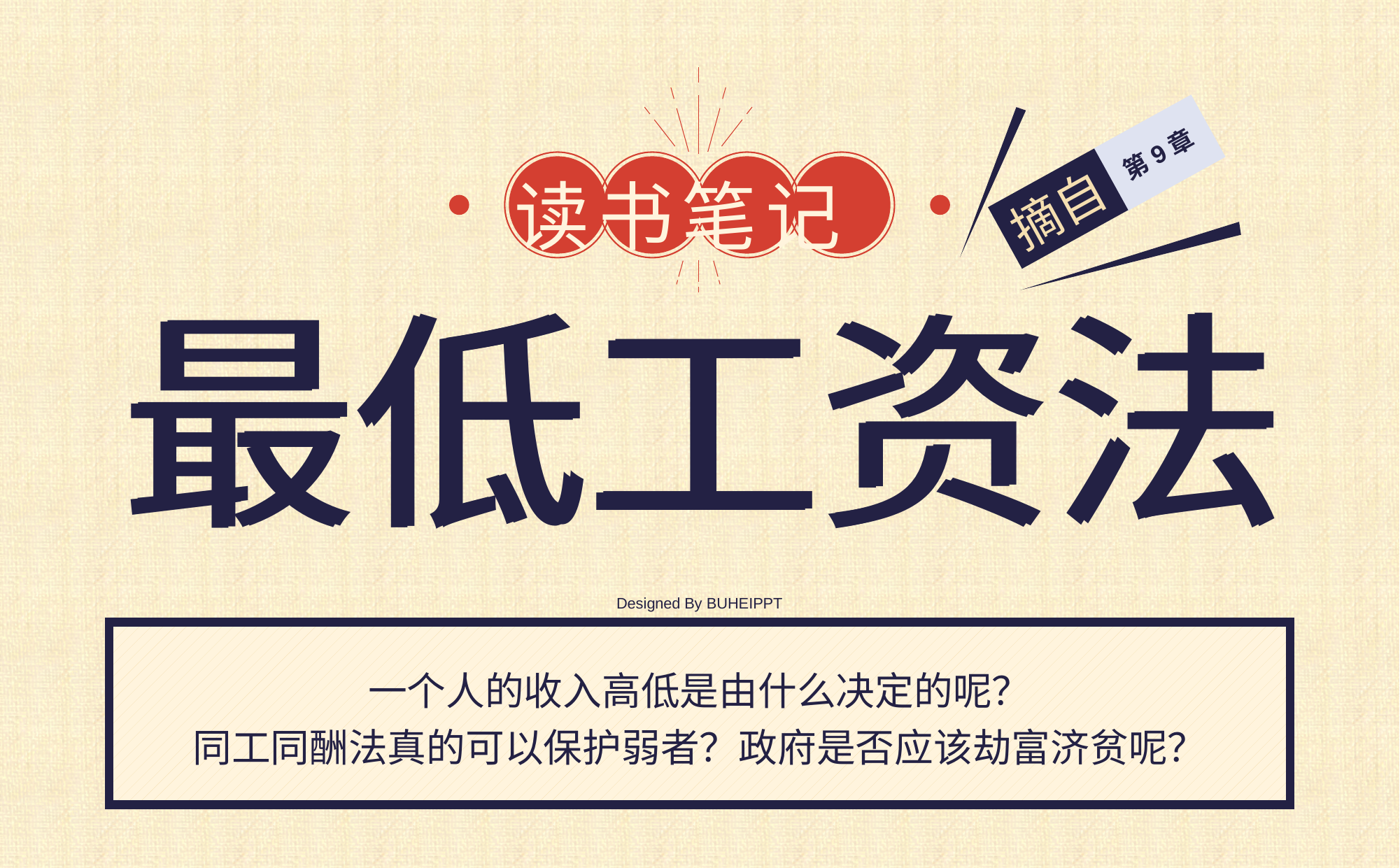

读书笔记

第9章

摘自
最低工资法
最低工资法
Designed By BUHEIPPT
一个人的收入高低是由什么决定的呢？
同工同酬法真的可以保护弱者？政府是否应该劫富济贫呢？